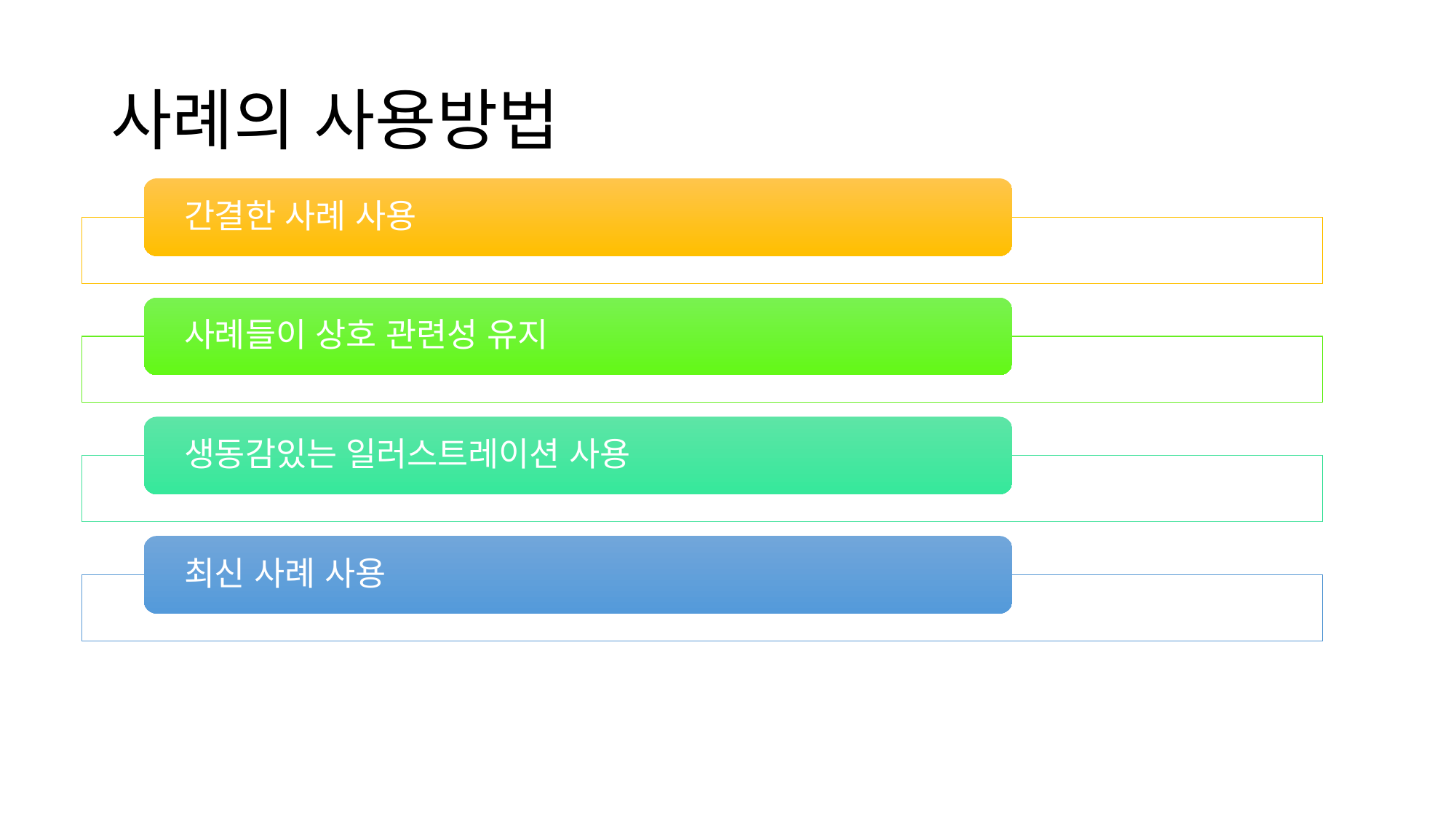

# 사례의 사용방법
간결한 사례 사용
사례들이 상호 관련성 유지
생동감있는 일러스트레이션 사용
최신 사례 사용